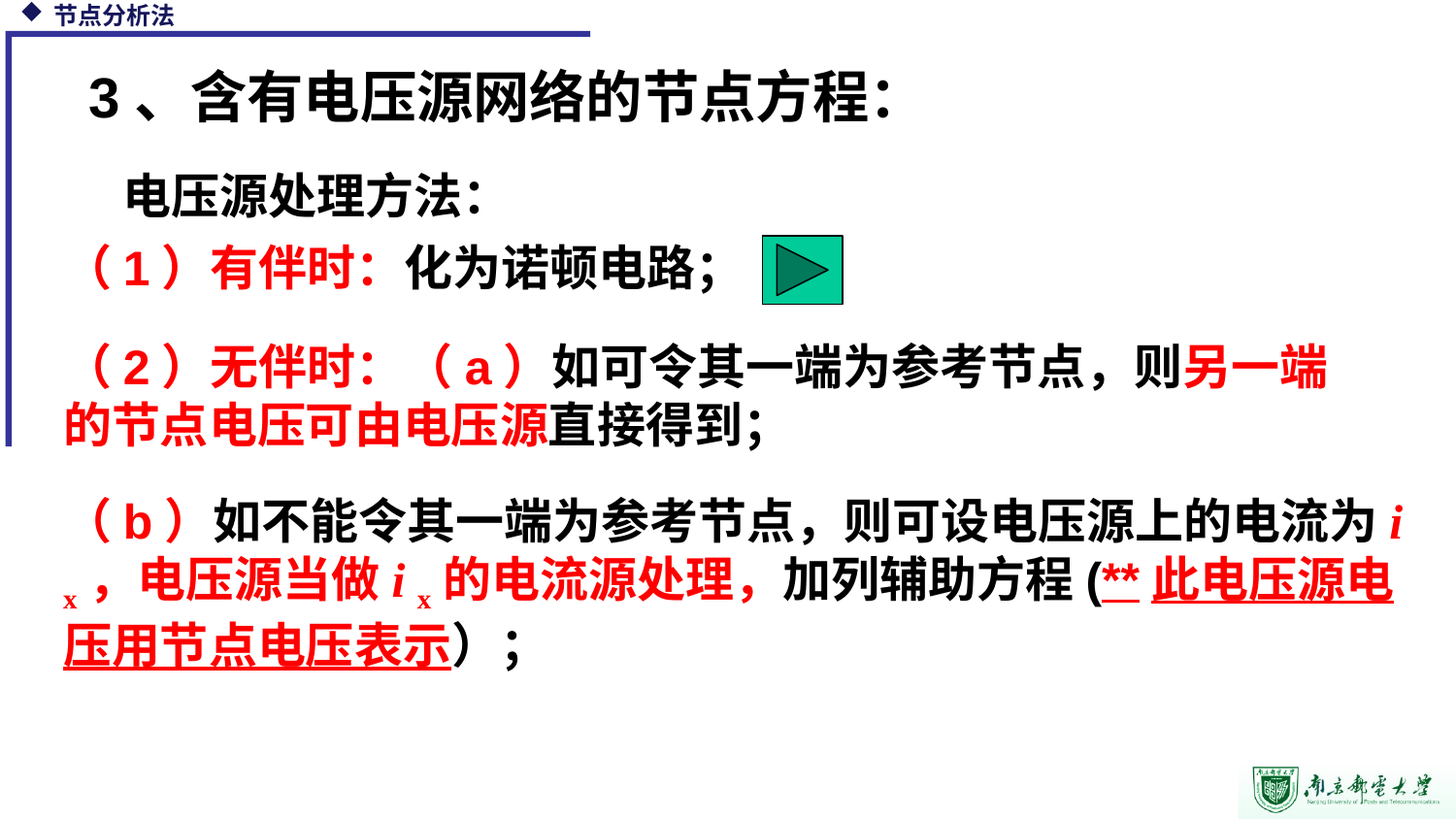

节点分析法

3、含有电压源网络的节点方程：
电压源处理方法：
（1）有伴时：化为诺顿电路；

（2）无伴时：（a）如可令其一端为参考节点，则另一端的节点电压可由电压源直接得到；
（b）如不能令其一端为参考节点，则可设电压源上的电流为i x，电压源当做i x的电流源处理，加列辅助方程(**此电压源电压用节点电压表示）；